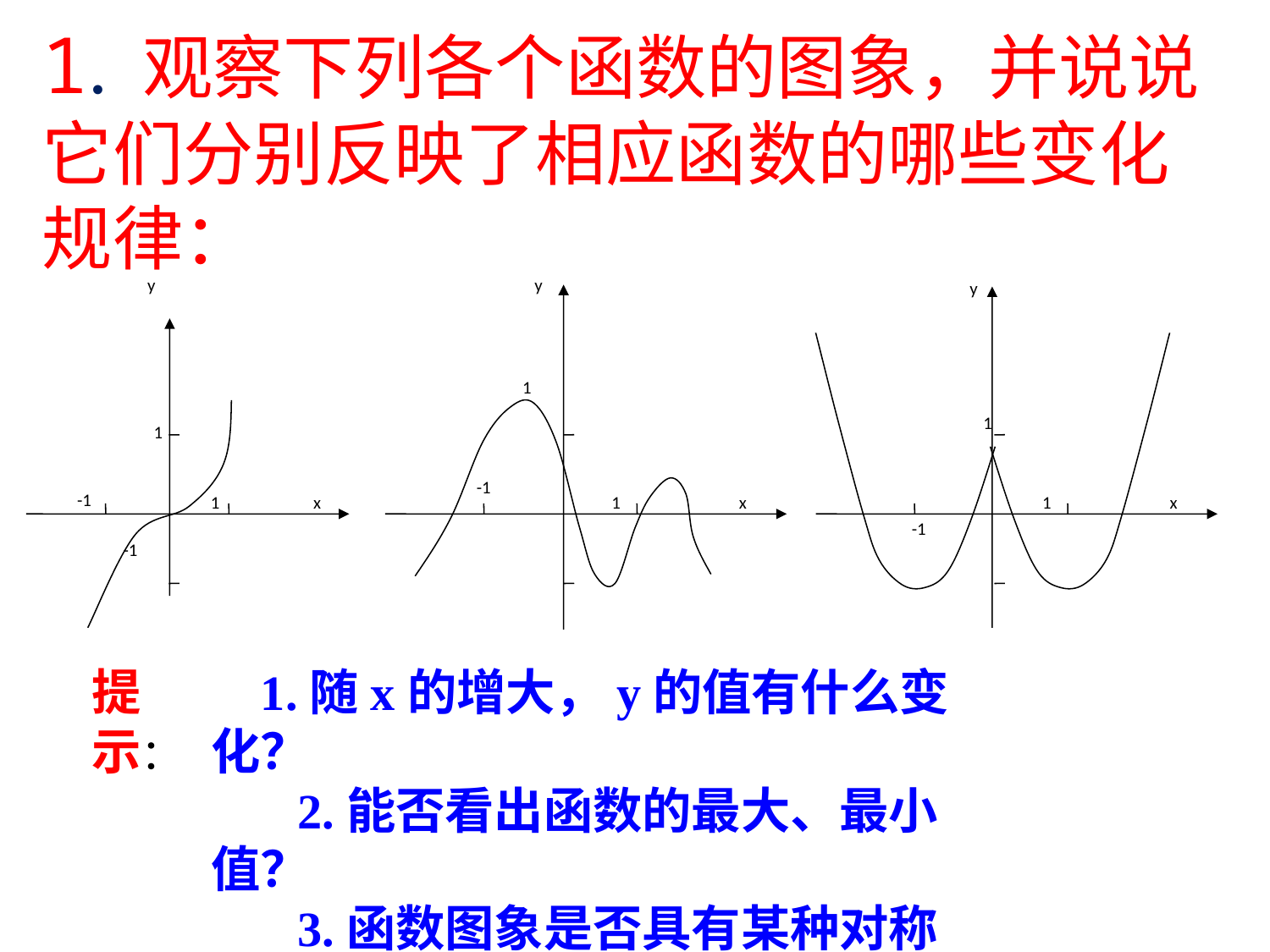

1. 观察下列各个函数的图象，并说说它们分别反映了相应函数的哪些变化规律：

y
1

-1
1
x

-1

y
1

-1
1
x

y
1

1
x

-1

提示：
 1.随x的增大，y的值有什么变化？
    2.能否看出函数的最大、最小值？
    3.函数图象是否具有某种对称性？